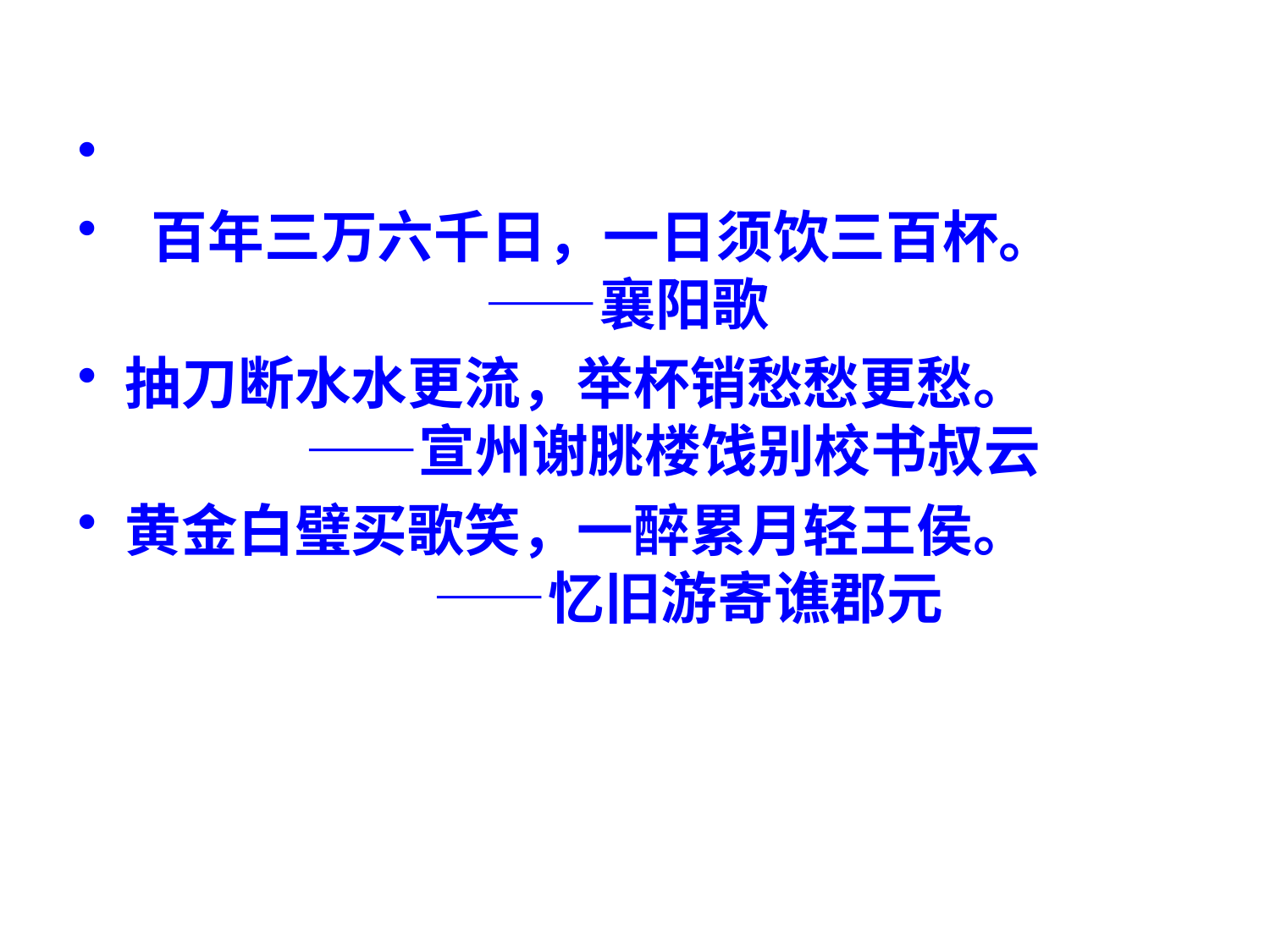

百年三万六千日，一日须饮三百杯。 
                            ——襄阳歌
抽刀断水水更流，举杯销愁愁更愁。 
              ——宣州谢朓楼饯别校书叔云
黄金白璧买歌笑，一醉累月轻王侯。 
                        ——忆旧游寄谯郡元